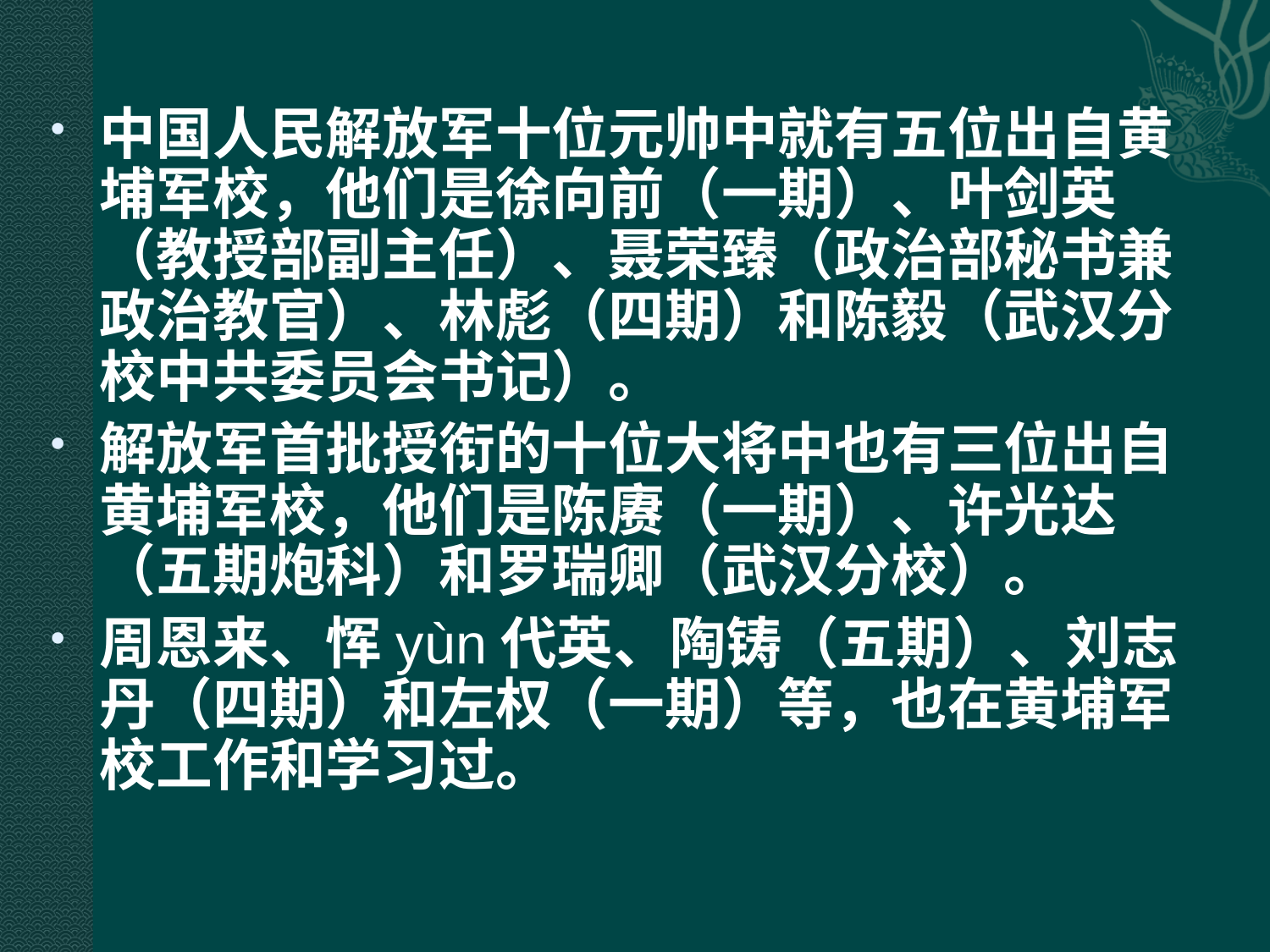

中国人民解放军十位元帅中就有五位出自黄埔军校，他们是徐向前（一期）、叶剑英（教授部副主任）、聂荣臻（政治部秘书兼政治教官）、林彪（四期）和陈毅（武汉分校中共委员会书记）。
解放军首批授衔的十位大将中也有三位出自黄埔军校，他们是陈赓（一期）、许光达（五期炮科）和罗瑞卿（武汉分校）。
周恩来、恽yùn代英、陶铸（五期）、刘志丹（四期）和左权（一期）等，也在黄埔军校工作和学习过。